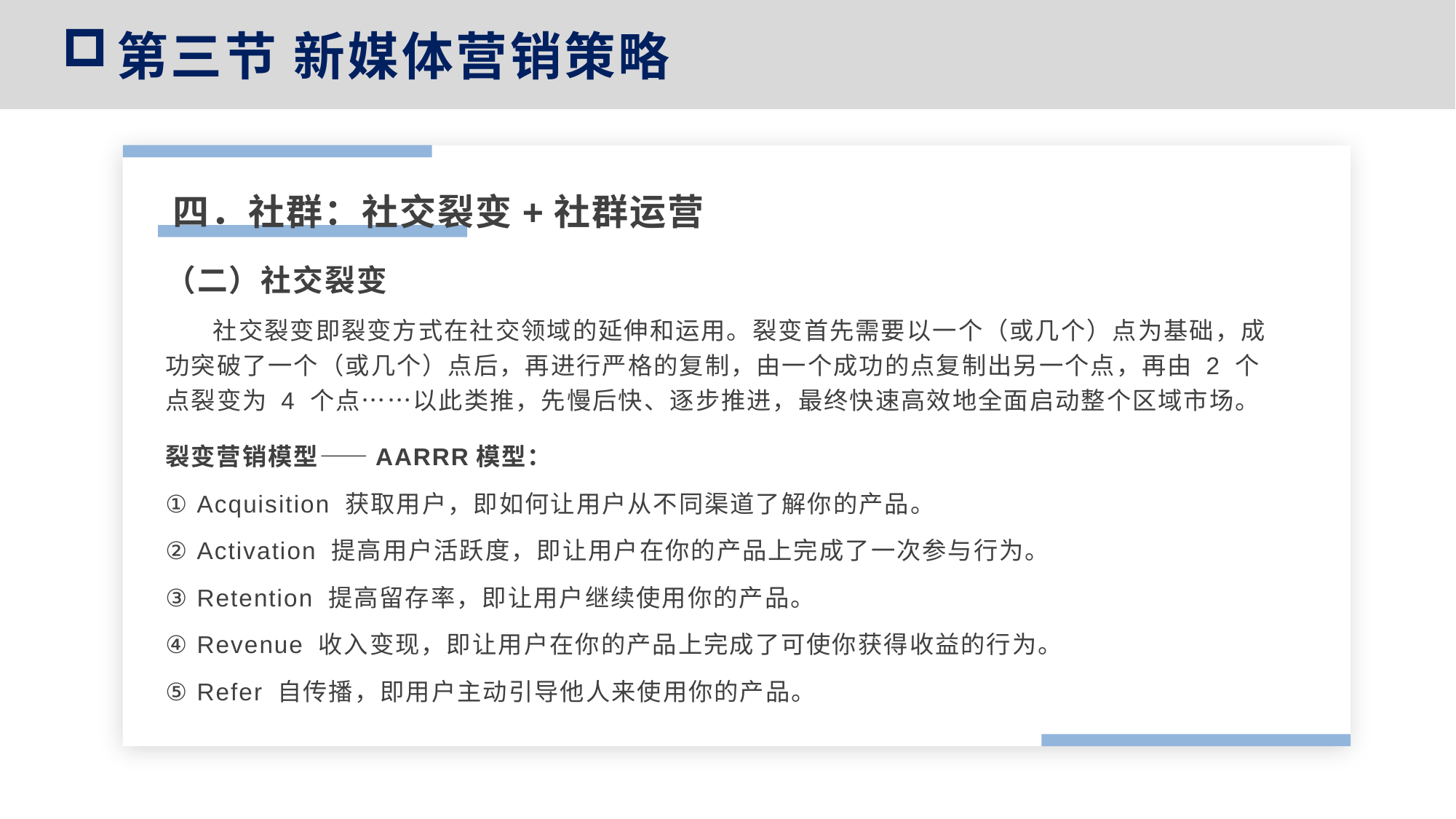

第三节 新媒体营销策略

四．社群：社交裂变+社群运营

（二）社交裂变
      社交裂变即裂变方式在社交领域的延伸和运用。裂变首先需要以一个（或几个）点为基础，成功突破了一个（或几个）点后，再进行严格的复制，由一个成功的点复制出另一个点，再由 2 个点裂变为 4 个点……以此类推，先慢后快、逐步推进，最终快速高效地全面启动整个区域市场。
裂变营销模型——AARRR模型：
① Acquisition 获取用户，即如何让用户从不同渠道了解你的产品。
② Activation 提高用户活跃度，即让用户在你的产品上完成了一次参与行为。
③ Retention 提高留存率，即让用户继续使用你的产品。
④ Revenue 收入变现，即让用户在你的产品上完成了可使你获得收益的行为。
⑤ Refer 自传播，即用户主动引导他人来使用你的产品。